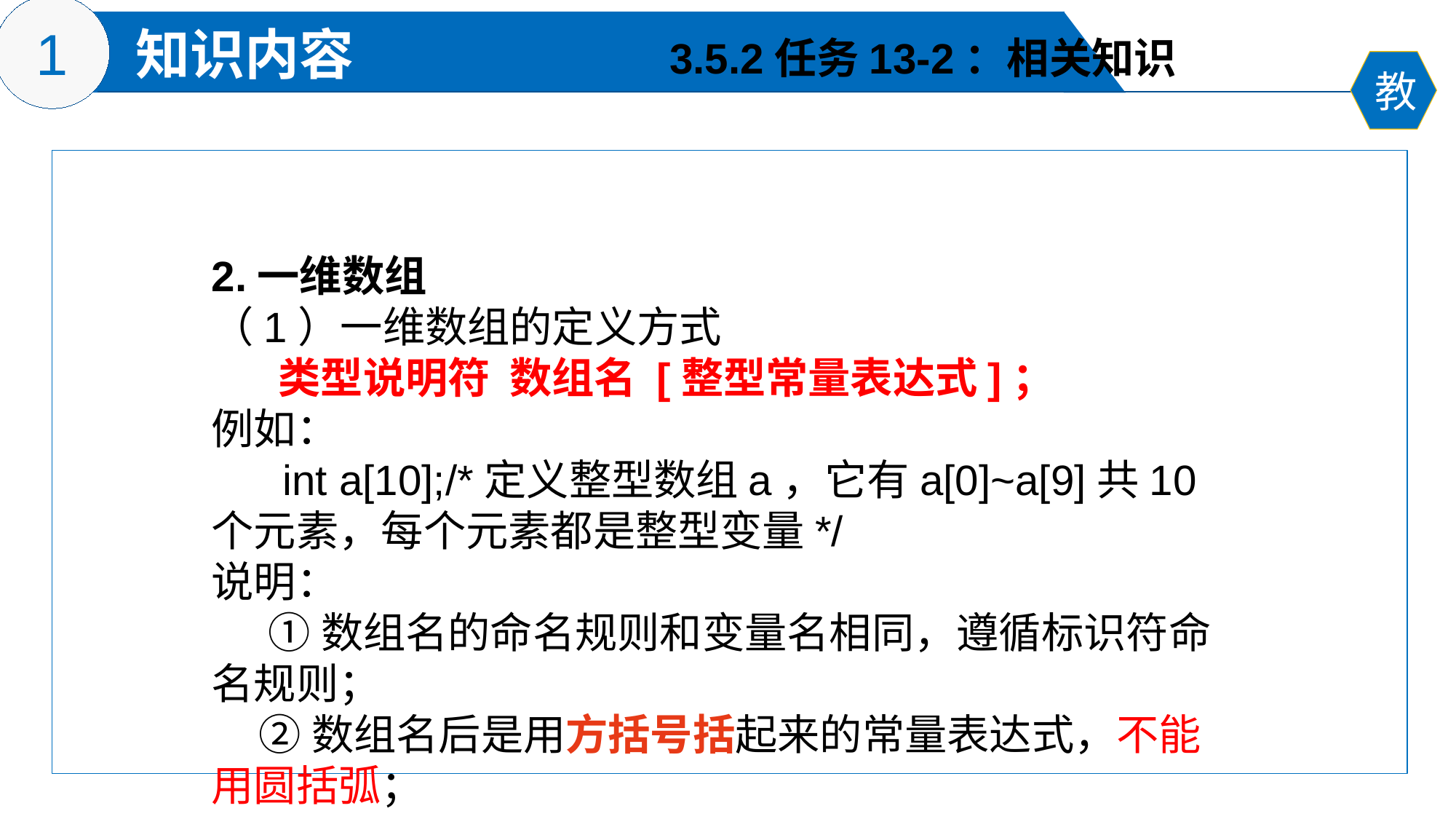

3.5.2任务13-2：相关知识
2.一维数组
（1）一维数组的定义方式
      类型说明符  数组名 [整型常量表达式]；
例如：
      int a[10];/*定义整型数组a，它有a[0]~a[9]共10个元素，每个元素都是整型变量*/
说明：
      ①数组名的命名规则和变量名相同，遵循标识符命名规则；
     ②数组名后是用方括号括起来的常量表达式，不能用圆括弧；